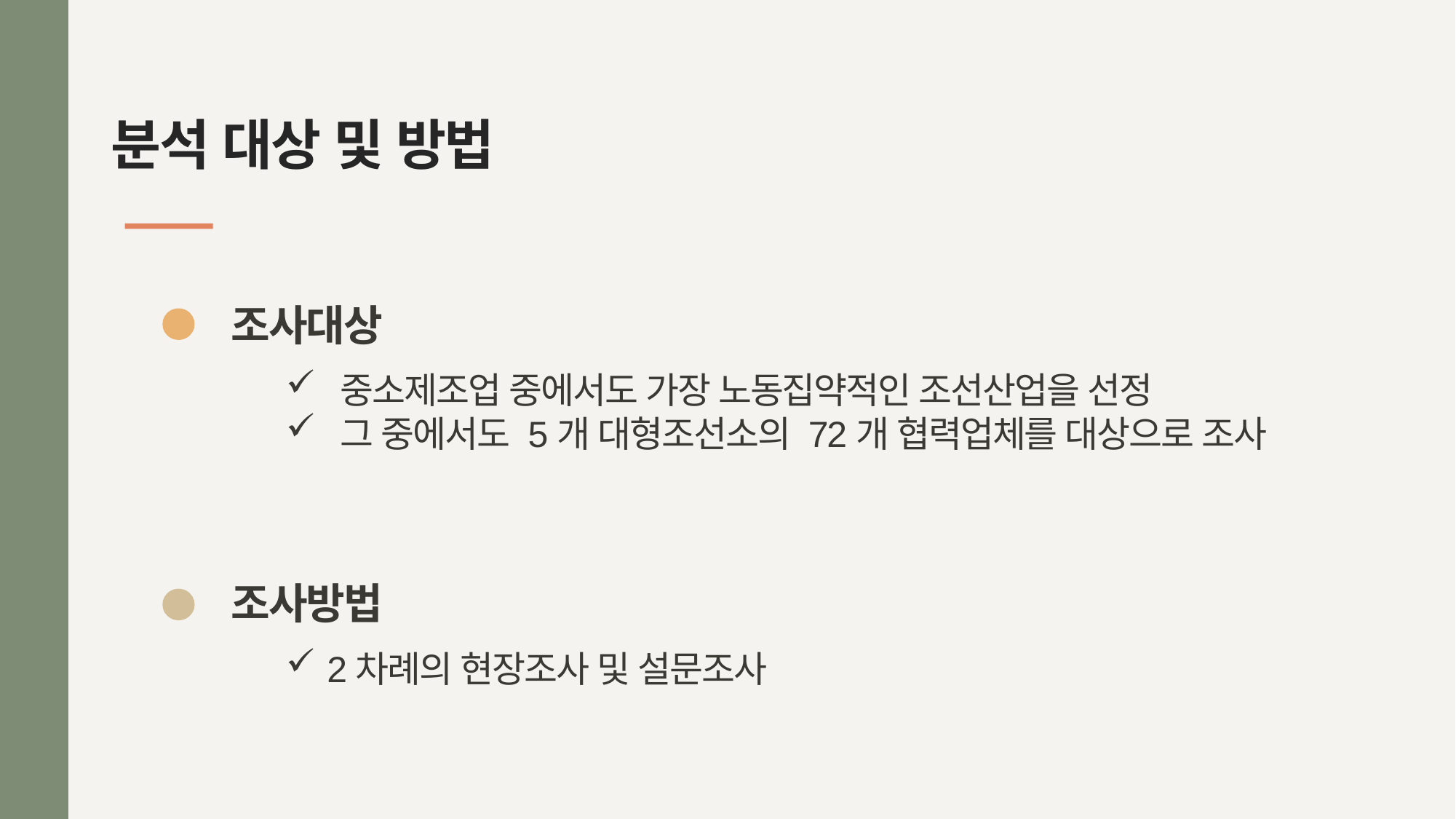

# 분석 대상 및 방법

조사대상

중소제조업 중에서도 가장 노동집약적인 조선산업을 선정
그 중에서도 5개 대형조선소의 72개 협력업체를 대상으로 조사

조사방법

2차례의 현장조사 및 설문조사